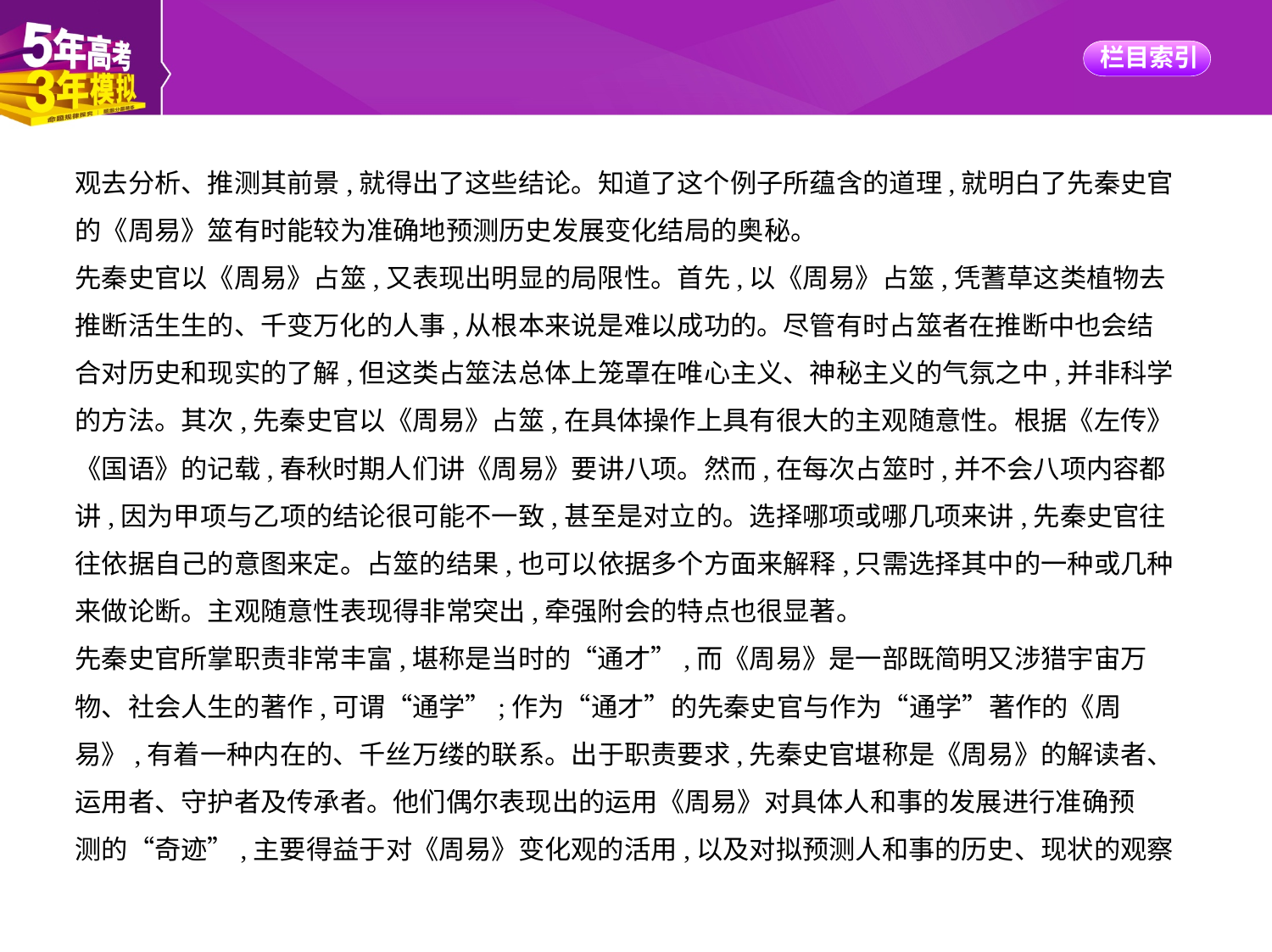

观去分析、推测其前景,就得出了这些结论。知道了这个例子所蕴含的道理,就明白了先秦史官
的《周易》筮有时能较为准确地预测历史发展变化结局的奥秘。
先秦史官以《周易》占筮,又表现出明显的局限性。首先,以《周易》占筮,凭蓍草这类植物去
推断活生生的、千变万化的人事,从根本来说是难以成功的。尽管有时占筮者在推断中也会结
合对历史和现实的了解,但这类占筮法总体上笼罩在唯心主义、神秘主义的气氛之中,并非科学
的方法。其次,先秦史官以《周易》占筮,在具体操作上具有很大的主观随意性。根据《左传》
《国语》的记载,春秋时期人们讲《周易》要讲八项。然而,在每次占筮时,并不会八项内容都
讲,因为甲项与乙项的结论很可能不一致,甚至是对立的。选择哪项或哪几项来讲,先秦史官往
往依据自己的意图来定。占筮的结果,也可以依据多个方面来解释,只需选择其中的一种或几种
来做论断。主观随意性表现得非常突出,牵强附会的特点也很显著。
先秦史官所掌职责非常丰富,堪称是当时的“通才”,而《周易》是一部既简明又涉猎宇宙万
物、社会人生的著作,可谓“通学”;作为“通才”的先秦史官与作为“通学”著作的《周
易》,有着一种内在的、千丝万缕的联系。出于职责要求,先秦史官堪称是《周易》的解读者、
运用者、守护者及传承者。他们偶尔表现出的运用《周易》对具体人和事的发展进行准确预
测的“奇迹”,主要得益于对《周易》变化观的活用,以及对拟预测人和事的历史、现状的观察